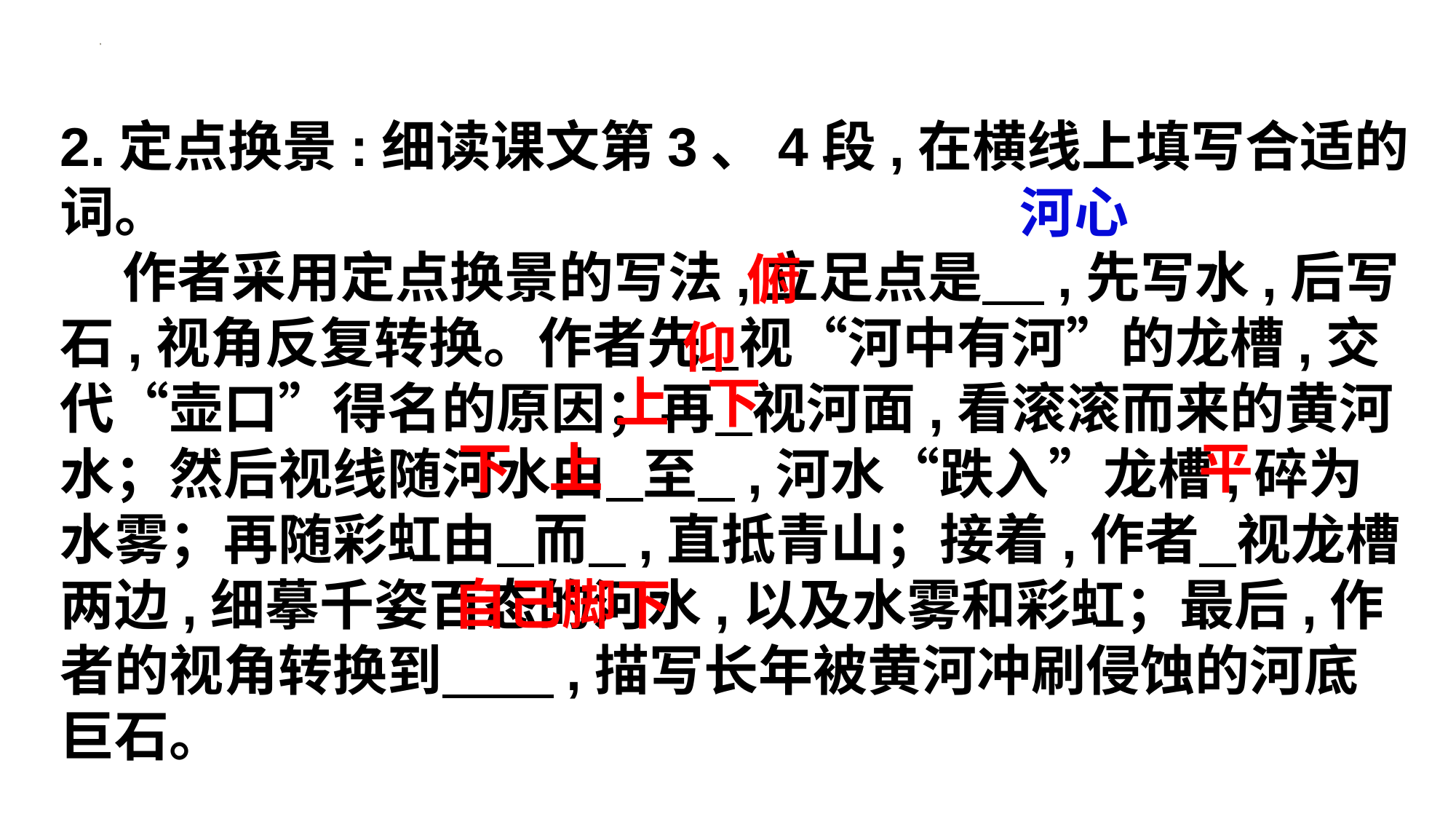

2.定点换景:细读课文第3、4段,在横线上填写合适的词。
    作者采用定点换景的写法,立足点是     ,先写水,后写石,视角反复转换。作者先   视“河中有河”的龙槽,交代“壶口”得名的原因；再   视河面,看滚滚而来的黄河水；然后视线随河水由   至   ,河水“跌入”龙槽,碎为水雾；再随彩虹由   而   ,直抵青山；接着,作者   视龙槽两边,细摹千姿百态的河水,以及水雾和彩虹；最后,作者的视角转换到         ,描写长年被黄河冲刷侵蚀的河底巨石。
河心
俯
仰
上   下
 下   上
 平
自己脚下